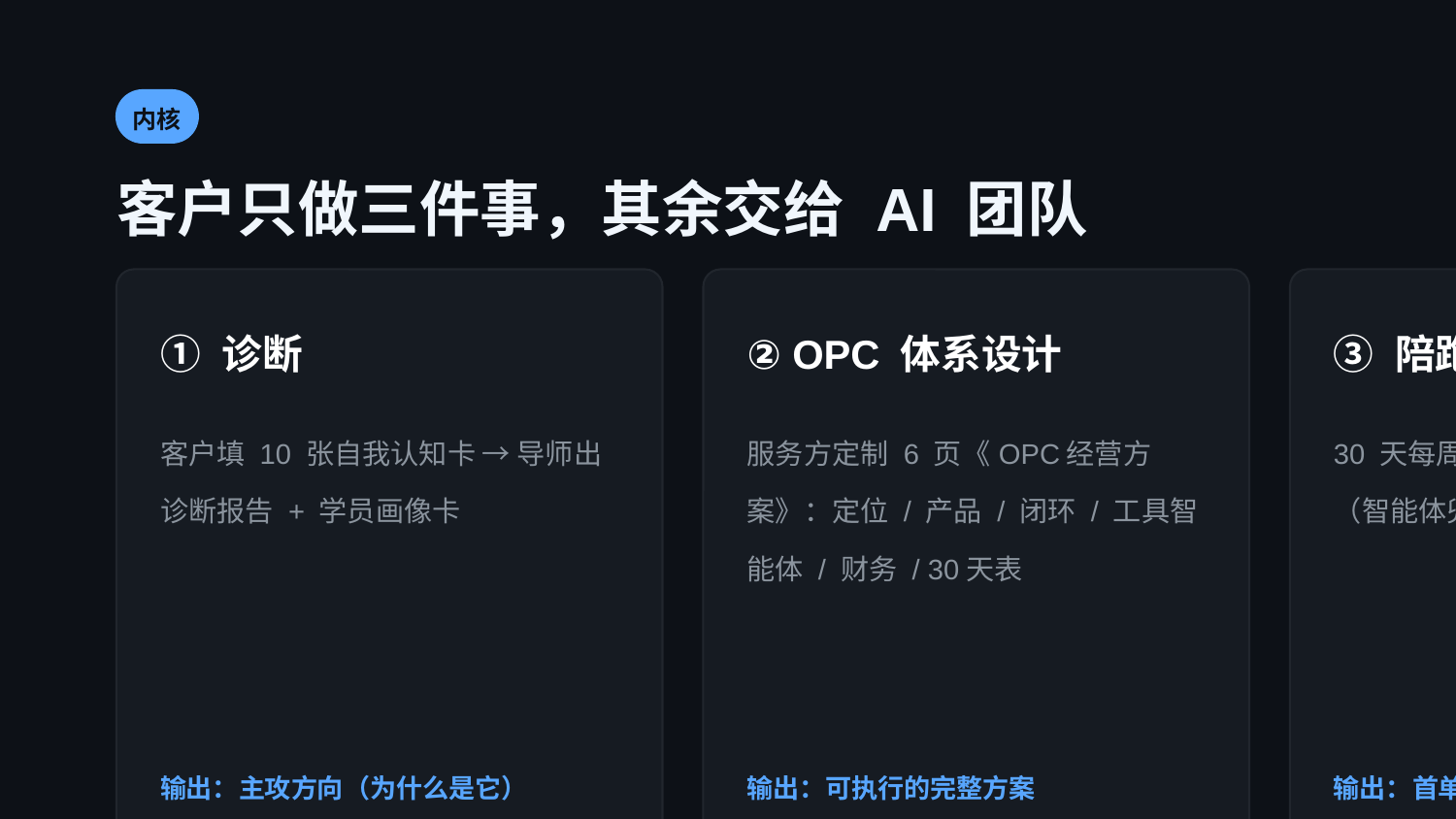

内核
客户只做三件事，其余交给 AI 团队

① 诊断
② OPC 体系设计
③ 陪跑
客户填 10 张自我认知卡 → 导师出诊断报告 + 学员画像卡
服务方定制 6 页《OPC经营方案》：定位 / 产品 / 闭环 / 工具智能体 / 财务 / 30天表
30 天每周复盘 + 答疑 + 首单推进（智能体兜底高频问题）

输出：主攻方向（为什么是它）
输出：可执行的完整方案
输出：首单 / 可验证进展
💡 金句：客户只做三件事——填一张表、开两次会、执行 30 天。